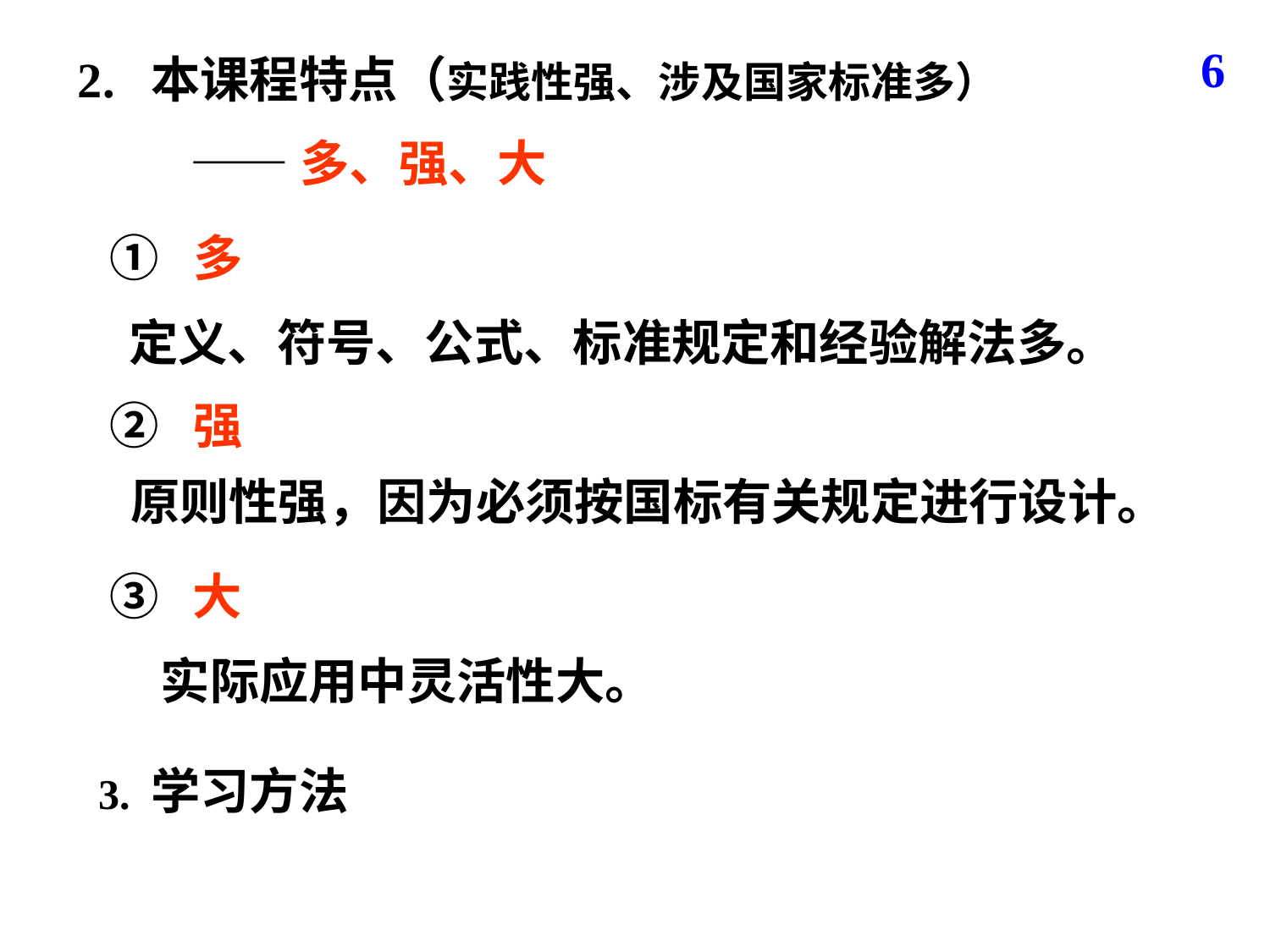

6
2.  本课程特点（实践性强、涉及国家标准多）
          ——多、强、大
①  多
 定义、符号、公式、标准规定和经验解法多。
②  强
原则性强，因为必须按国标有关规定进行设计。
③  大
 实际应用中灵活性大。
  3. 学习方法